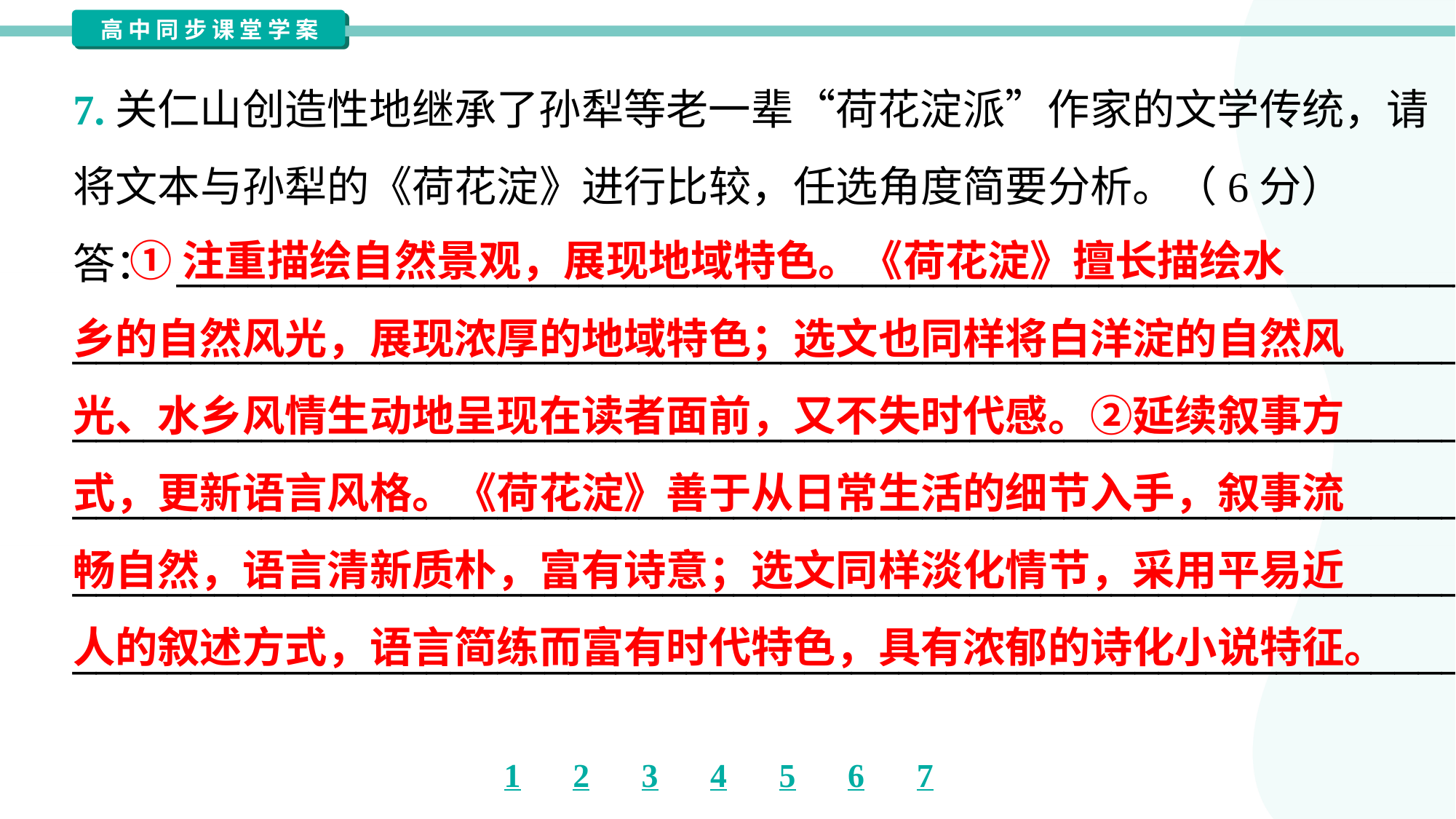

7.关仁山创造性地继承了孙犁等老一辈“荷花淀派”作家的文学传统，请
将文本与孙犁的《荷花淀》进行比较，任选角度简要分析。（6分）
答： ________________________________________________________
_____________________________________________________________
_____________________________________________________________
_____________________________________________________________
_____________________________________________________________
_____________________________________________________________
      ①注重描绘自然景观，展现地域特色。《荷花淀》擅长描绘水
乡的自然风光，展现浓厚的地域特色；选文也同样将白洋淀的自然风
光、水乡风情生动地呈现在读者面前，又不失时代感。②延续叙事方
式，更新语言风格。《荷花淀》善于从日常生活的细节入手，叙事流
畅自然，语言清新质朴，富有诗意；选文同样淡化情节，采用平易近
人的叙述方式，语言简练而富有时代特色，具有浓郁的诗化小说特征。